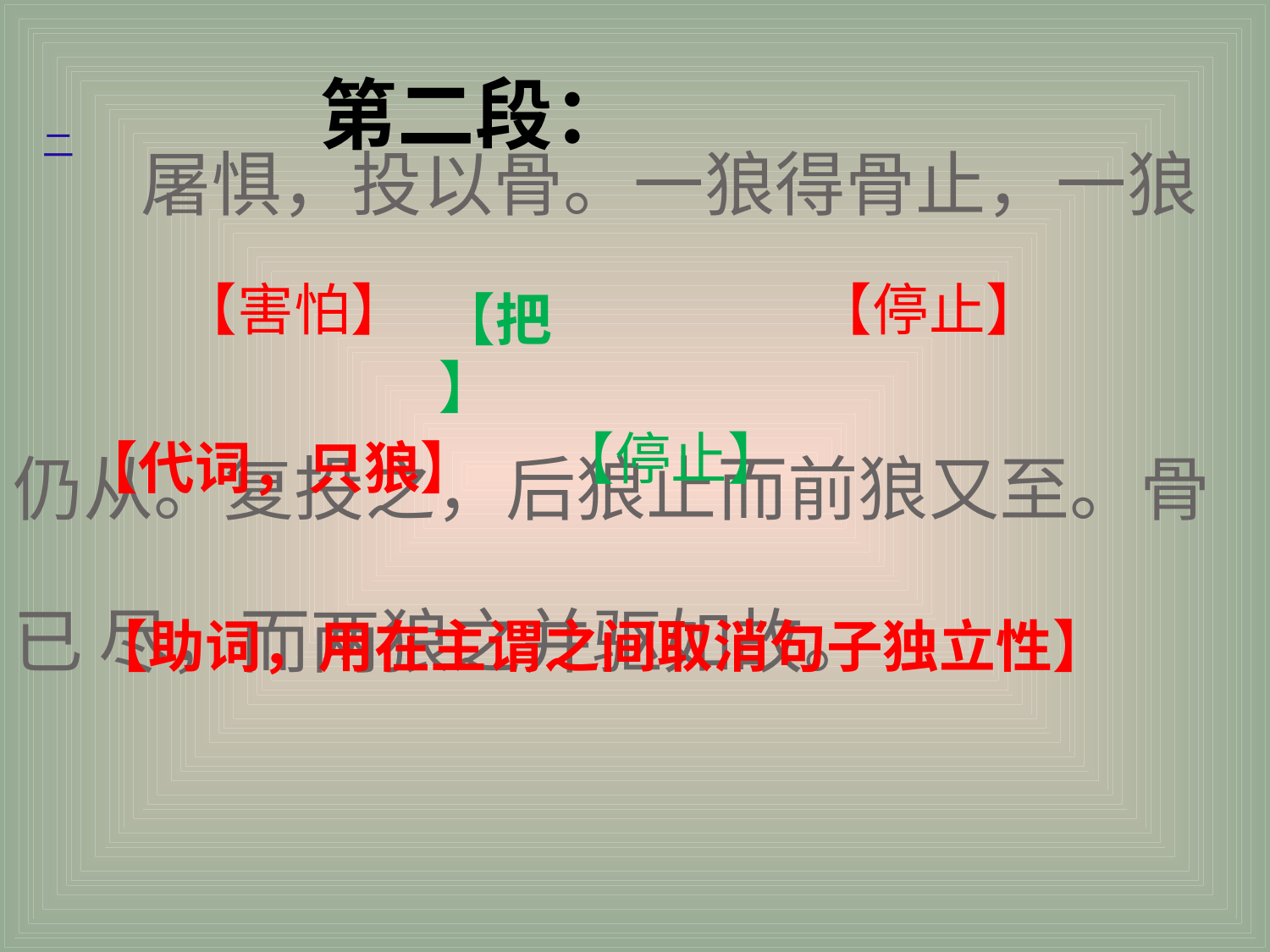

第二段：
二
       屠惧，投以骨。一狼得骨止，一狼
仍从。复投之，后狼止而前狼又至。骨已 尽，而两狼之并驱如故。
【害怕】
【停止】
【把】
【停止】
【代词，只狼】
【助词，用在主谓之间取消句子独立性】